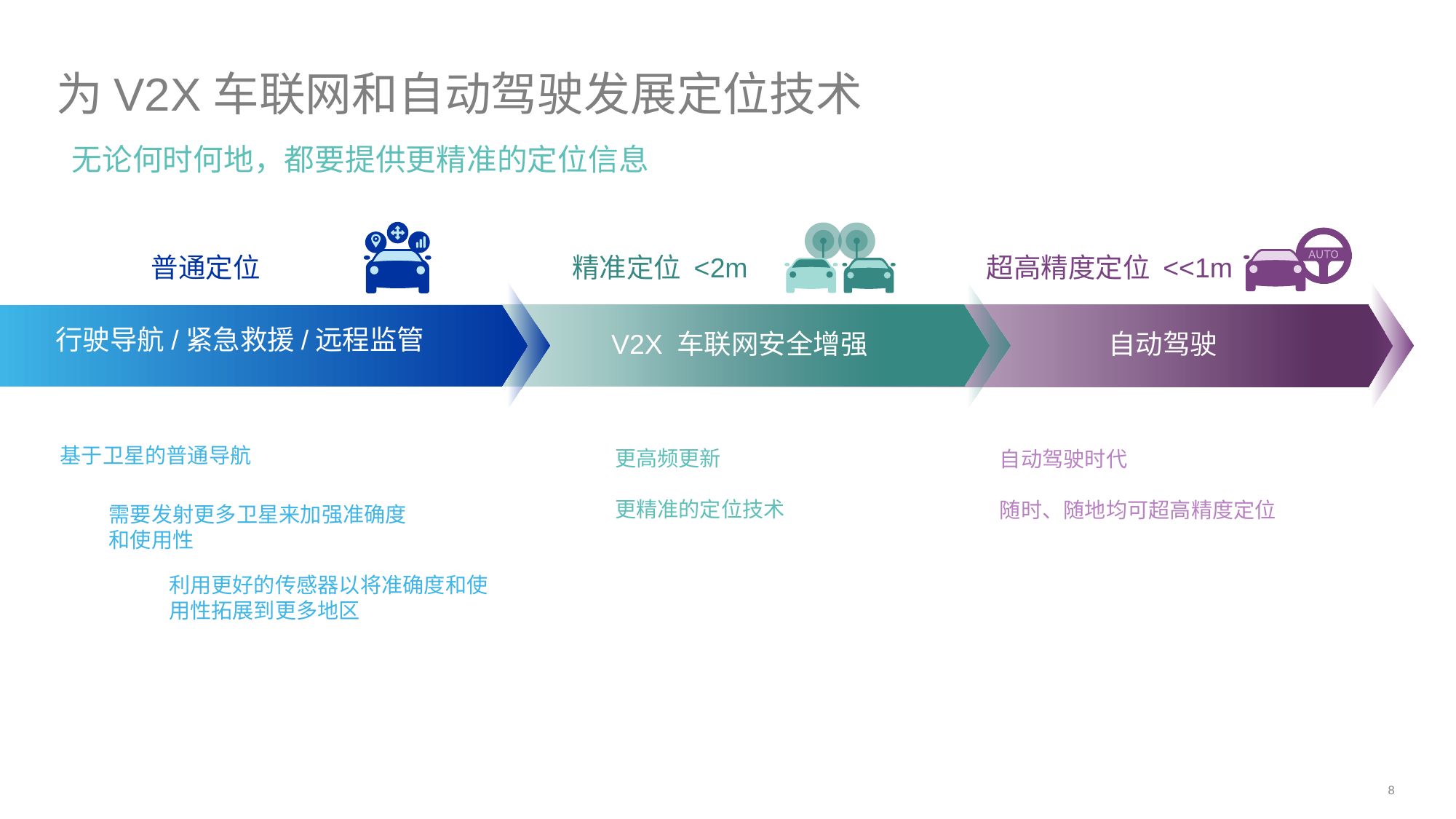

# 为V2X车联网和自动驾驶发展定位技术
无论何时何地，都要提供更精准的定位信息
精准定位 <2m
超高精度定位 <<1m

普通定位

行驶导航/紧急救援/远程监管
V2X 车联网安全增强
自动驾驶

基于卫星的普通导航
更高频更新

更精准的定位技术
自动驾驶时代

随时、随地均可超高精度定位
需要发射更多卫星来加强准确度和使用性
利用更好的传感器以将准确度和使用性拓展到更多地区
8